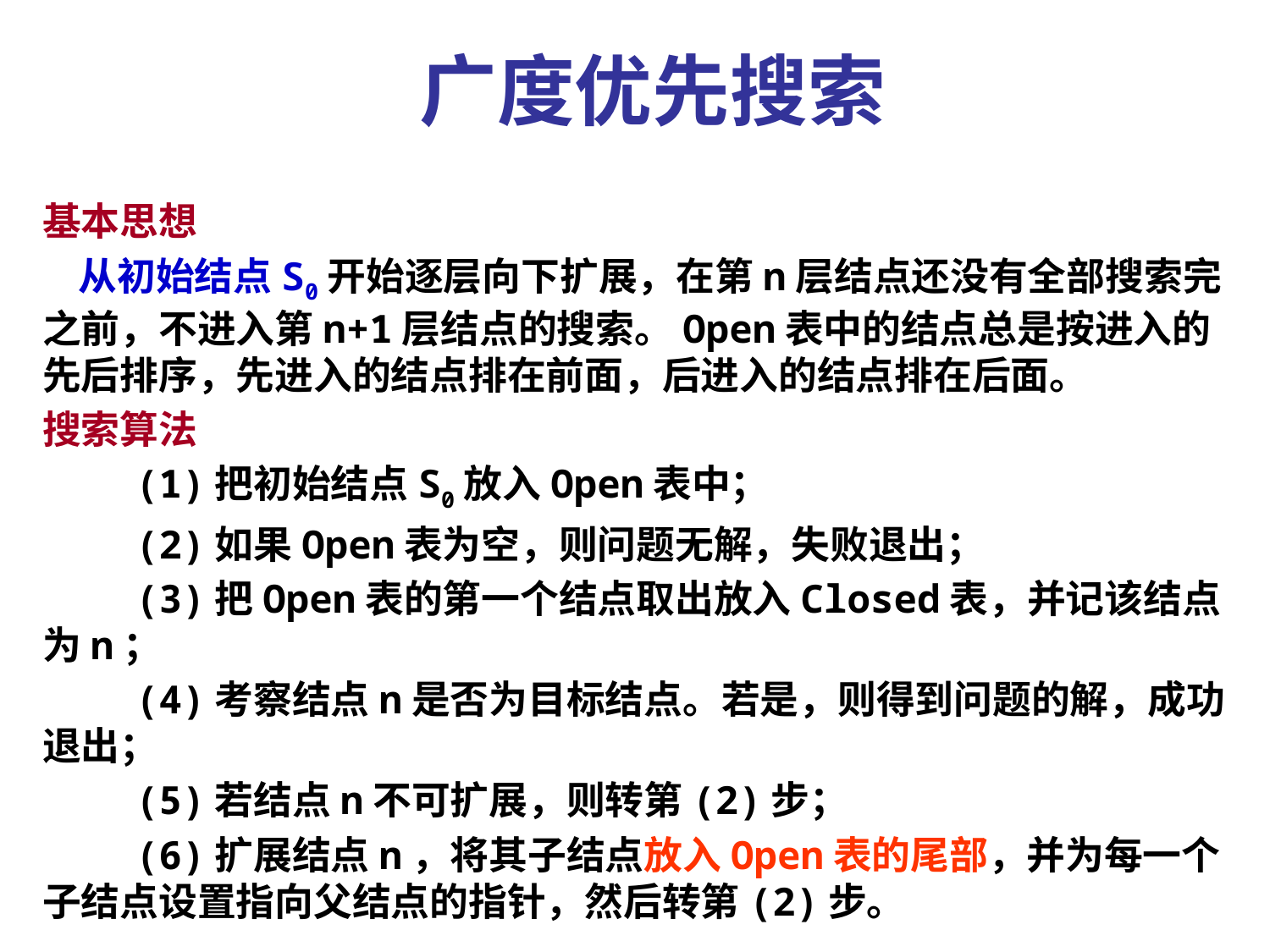

广度优先搜索
基本思想
   从初始结点S0开始逐层向下扩展，在第n层结点还没有全部搜索完之前，不进入第n+1层结点的搜索。Open表中的结点总是按进入的先后排序，先进入的结点排在前面，后进入的结点排在后面。
搜索算法
    (1)把初始结点S0放入Open表中；
    (2)如果Open表为空，则问题无解，失败退出；
    (3)把Open表的第一个结点取出放入Closed表，并记该结点为n；
    (4)考察结点n是否为目标结点。若是，则得到问题的解，成功退出；
    (5)若结点n不可扩展，则转第(2)步；
    (6)扩展结点n，将其子结点放入Open表的尾部，并为每一个子结点设置指向父结点的指针，然后转第(2)步。